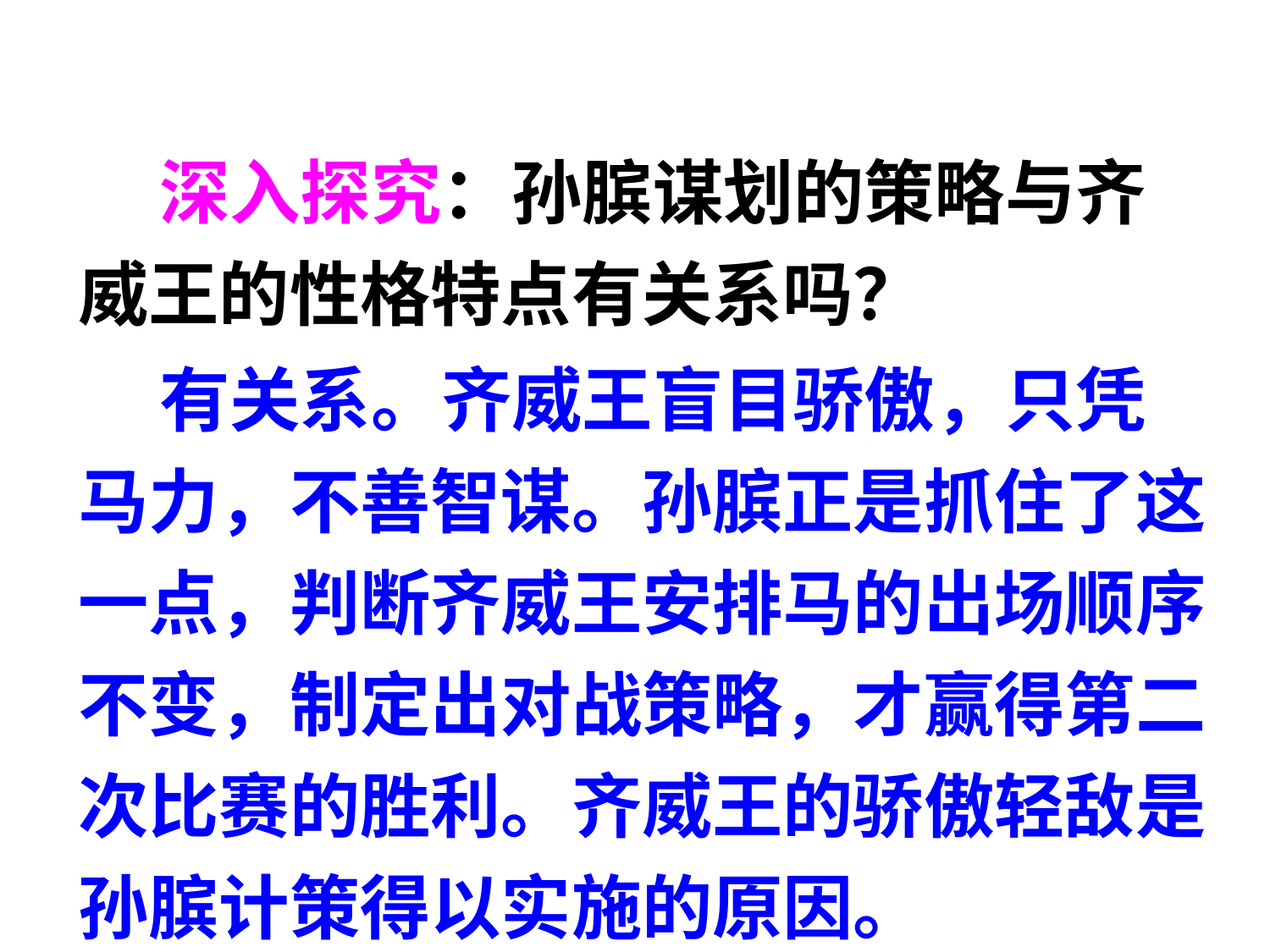

深入探究：孙膑谋划的策略与齐威王的性格特点有关系吗？
    有关系。齐威王盲目骄傲，只凭马力，不善智谋。孙膑正是抓住了这一点，判断齐威王安排马的出场顺序不变，制定出对战策略，才赢得第二次比赛的胜利。齐威王的骄傲轻敌是孙膑计策得以实施的原因。